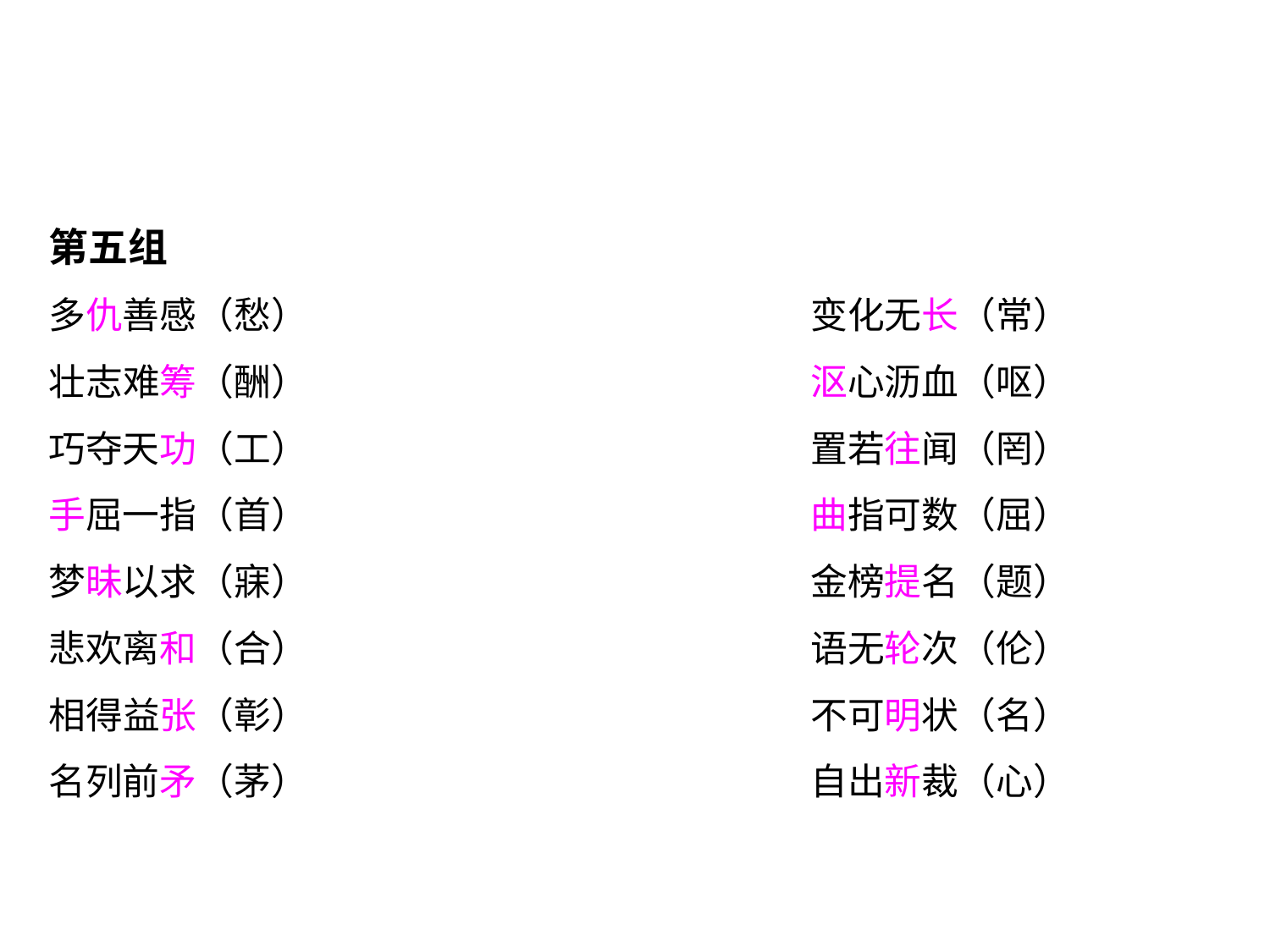

第五组
多仇善感（愁）				变化无长（常）
壮志难筹（酬）				沤心沥血（呕）
巧夺天功（工）				置若往闻（罔）
手屈一指（首）				曲指可数（屈）
梦昧以求（寐）				金榜提名（题）
悲欢离和（合）				语无轮次（伦）
相得益张（彰）				不可明状（名）
名列前矛（茅）				自出新裁（心）